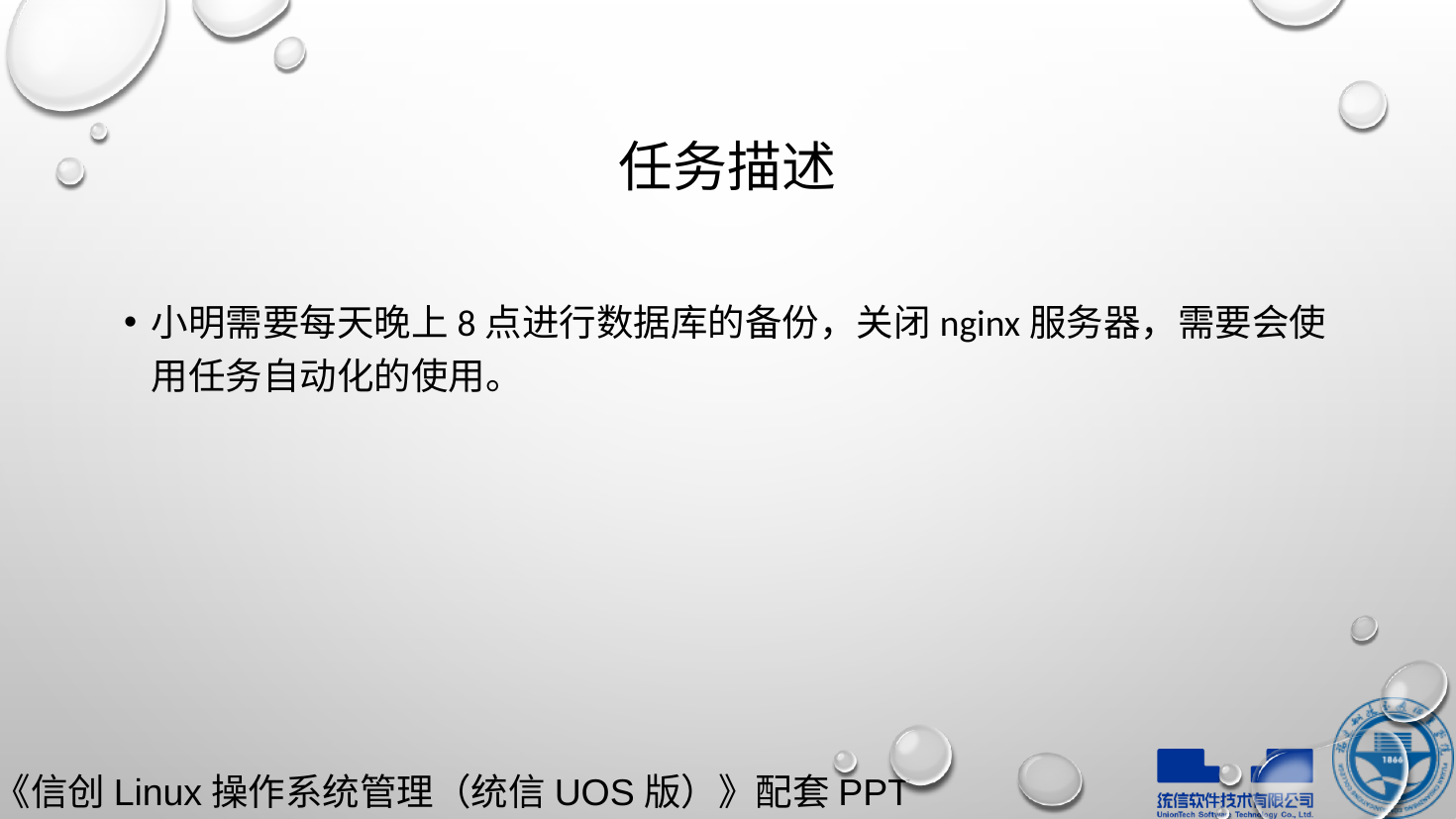

# 任务描述
小明需要每天晚上8点进行数据库的备份，关闭nginx服务器，需要会使用任务自动化的使用。